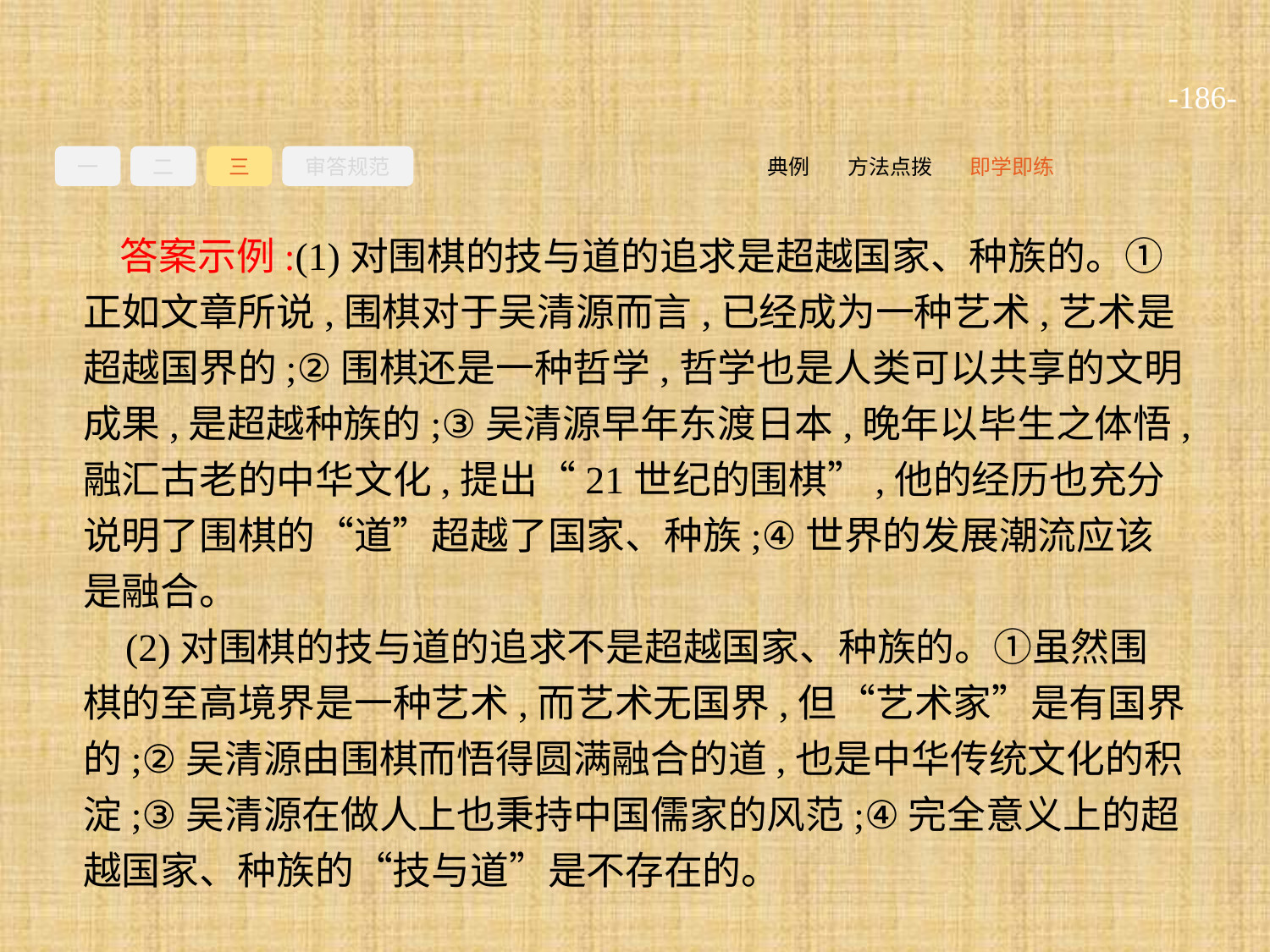

-186-
一
二
三
审答规范
即学即练
方法点拨
典例
答案示例:(1)对围棋的技与道的追求是超越国家、种族的。①正如文章所说,围棋对于吴清源而言,已经成为一种艺术,艺术是超越国界的;②围棋还是一种哲学,哲学也是人类可以共享的文明成果,是超越种族的;③吴清源早年东渡日本,晚年以毕生之体悟,融汇古老的中华文化,提出“21世纪的围棋”,他的经历也充分说明了围棋的“道”超越了国家、种族;④世界的发展潮流应该是融合。
(2)对围棋的技与道的追求不是超越国家、种族的。①虽然围棋的至高境界是一种艺术,而艺术无国界,但“艺术家”是有国界的;②吴清源由围棋而悟得圆满融合的道,也是中华传统文化的积淀;③吴清源在做人上也秉持中国儒家的风范;④完全意义上的超越国家、种族的“技与道”是不存在的。